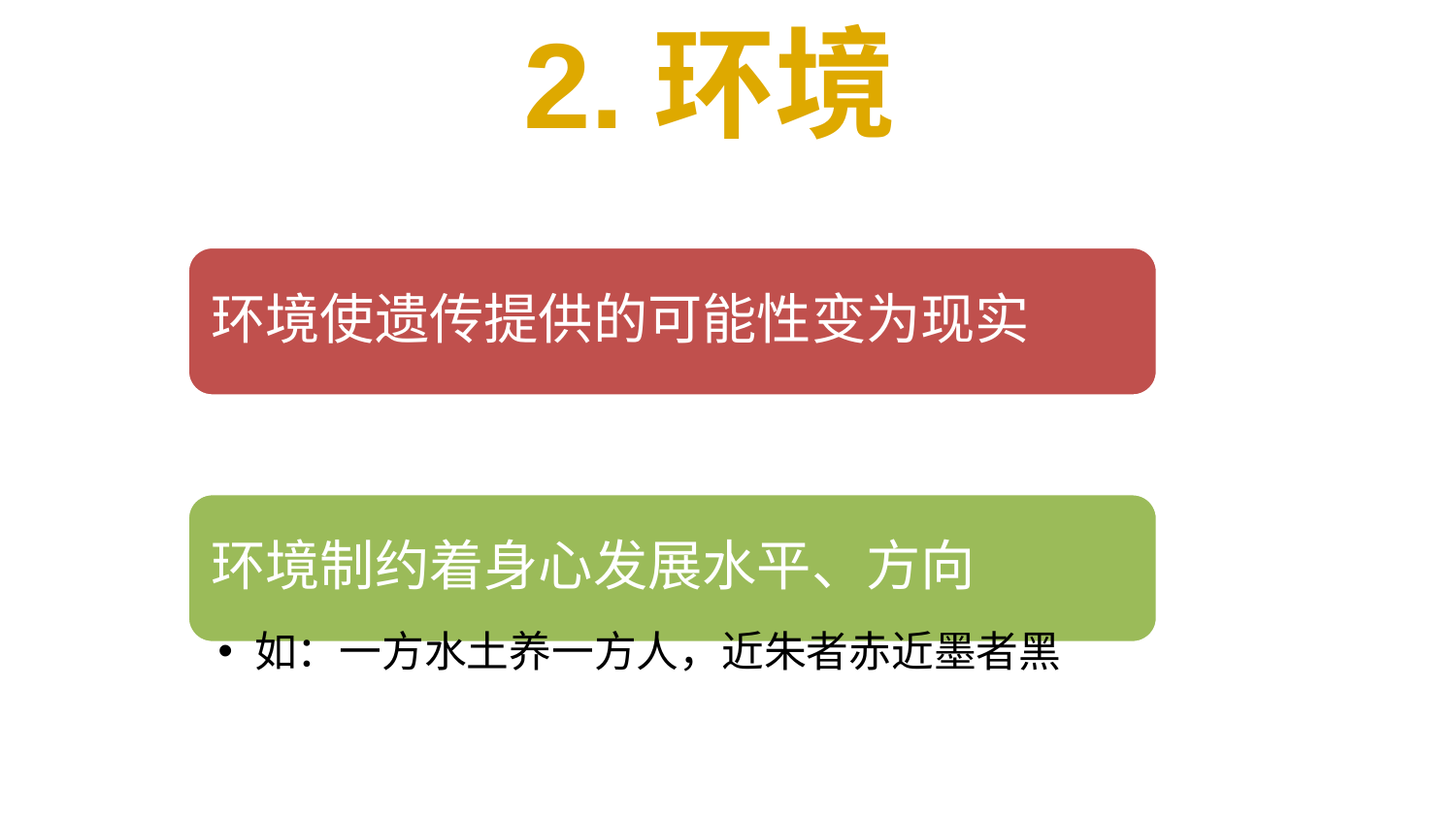

2.环境
环境使遗传提供的可能性变为现实

环境制约着身心发展水平、方向
如：一方水土养一方人，近朱者赤近墨者黑
39